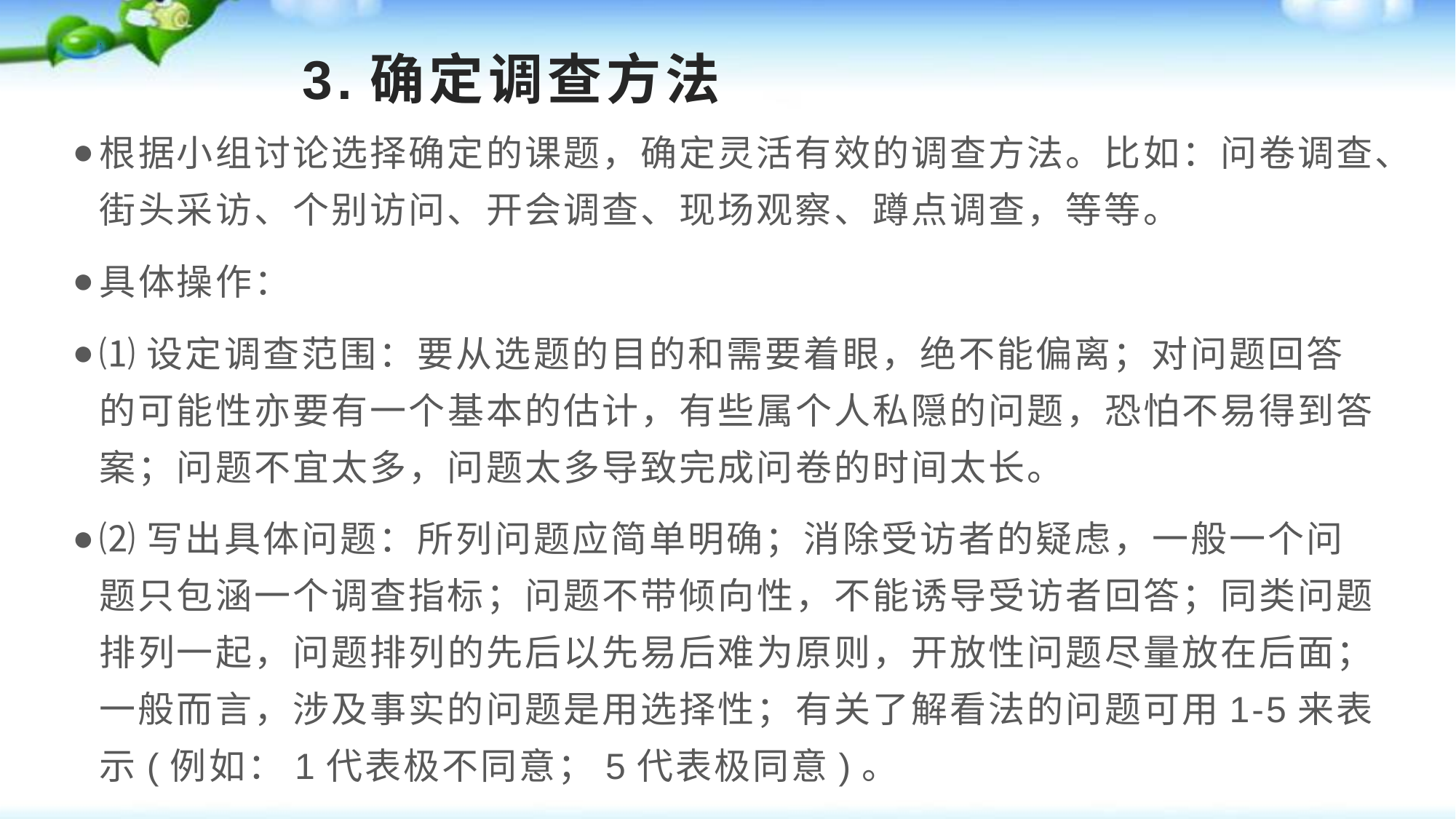

# 3.确定调查方法
根据小组讨论选择确定的课题，确定灵活有效的调查方法。比如：问卷调查、街头采访、个别访问、开会调查、现场观察、蹲点调查，等等。
具体操作：
⑴设定调查范围：要从选题的目的和需要着眼，绝不能偏离；对问题回答的可能性亦要有一个基本的估计，有些属个人私隠的问题，恐怕不易得到答案；问题不宜太多，问题太多导致完成问卷的时间太长。
⑵写出具体问题：所列问题应简单明确；消除受访者的疑虑，一般一个问题只包涵一个调查指标；问题不带倾向性，不能诱导受访者回答；同类问题排列一起，问题排列的先后以先易后难为原则，开放性问题尽量放在后面；一般而言，涉及事实的问题是用选择性；有关了解看法的问题可用1-5来表示(例如：1代表极不同意；5代表极同意)。